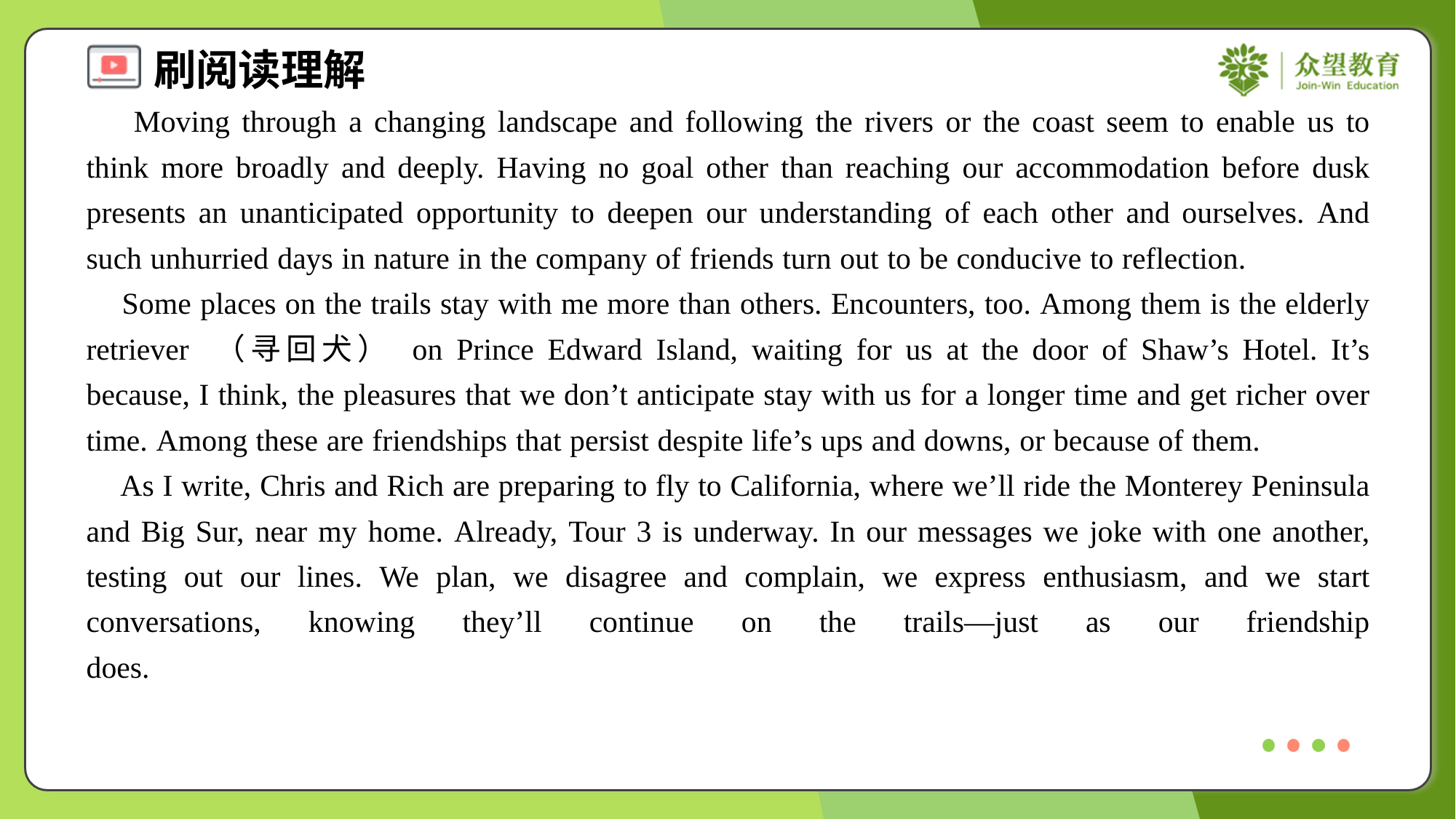

Moving through a changing landscape and following the rivers or the coast seem to enable us to think more broadly and deeply. Having no goal other than reaching our accommodation before dusk presents an unanticipated opportunity to deepen our understanding of each other and ourselves. And such unhurried days in nature in the company of friends turn out to be conducive to reflection.
    Some places on the trails stay with me more than others. Encounters, too. Among them is the elderly retriever （寻回犬） on Prince Edward Island, waiting for us at the door of Shaw’s Hotel. It’s because, I think, the pleasures that we don’t anticipate stay with us for a longer time and get richer over time. Among these are friendships that persist despite life’s ups and downs, or because of them.
    As I write, Chris and Rich are preparing to fly to California, where we’ll ride the Monterey Peninsula and Big Sur, near my home. Already, Tour 3 is underway. In our messages we joke with one another, testing out our lines. We plan, we disagree and complain, we express enthusiasm, and we start conversations, knowing they’ll continue on the trails—just as our friendship does.#1.6